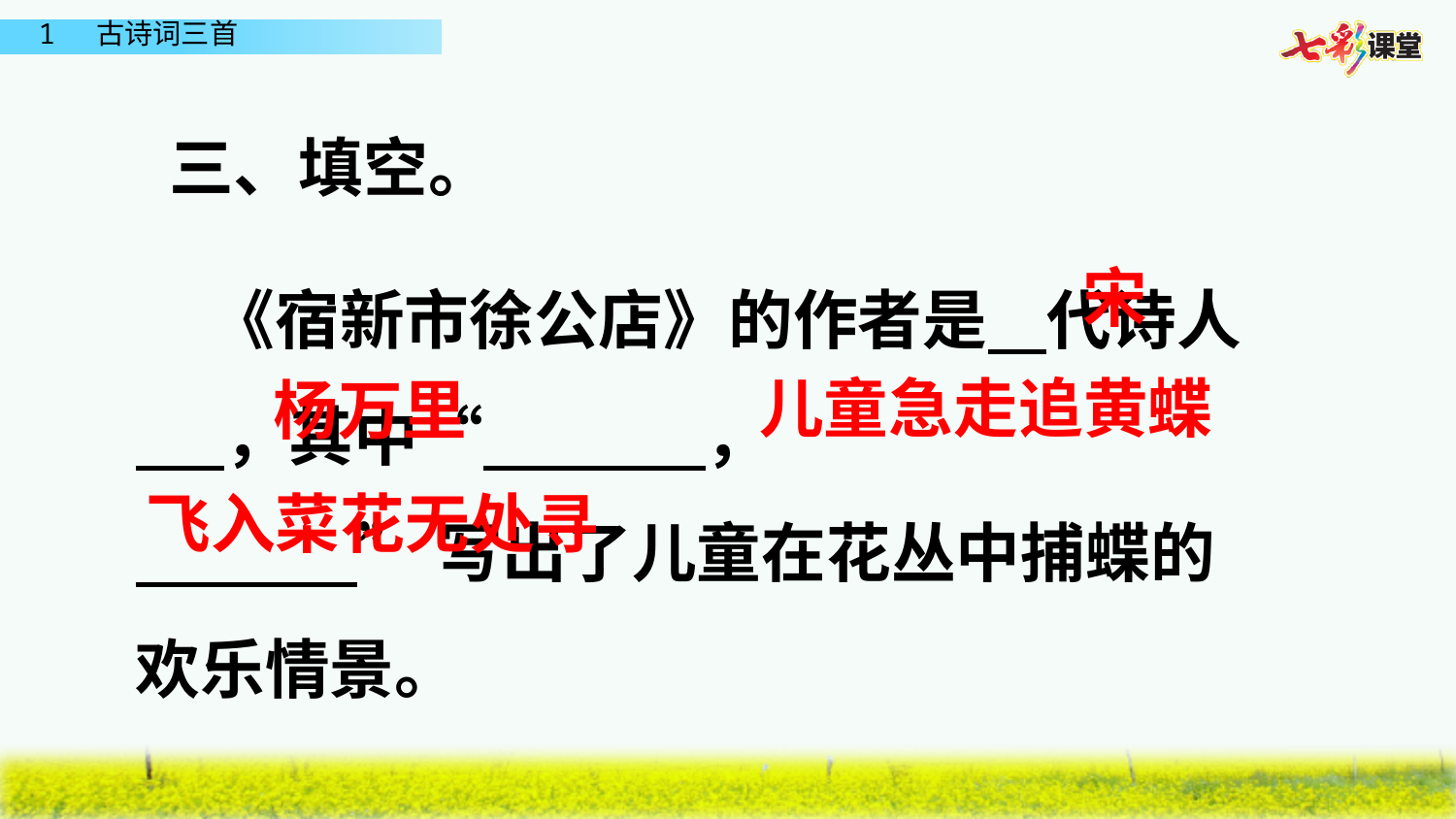

三、填空。
    《宿新市徐公店》的作者是    代诗人       ，其中“               ，
               ”写出了儿童在花丛中捕蝶的欢乐情景。
宋
儿童急走追黄蝶
杨万里
飞入菜花无处寻